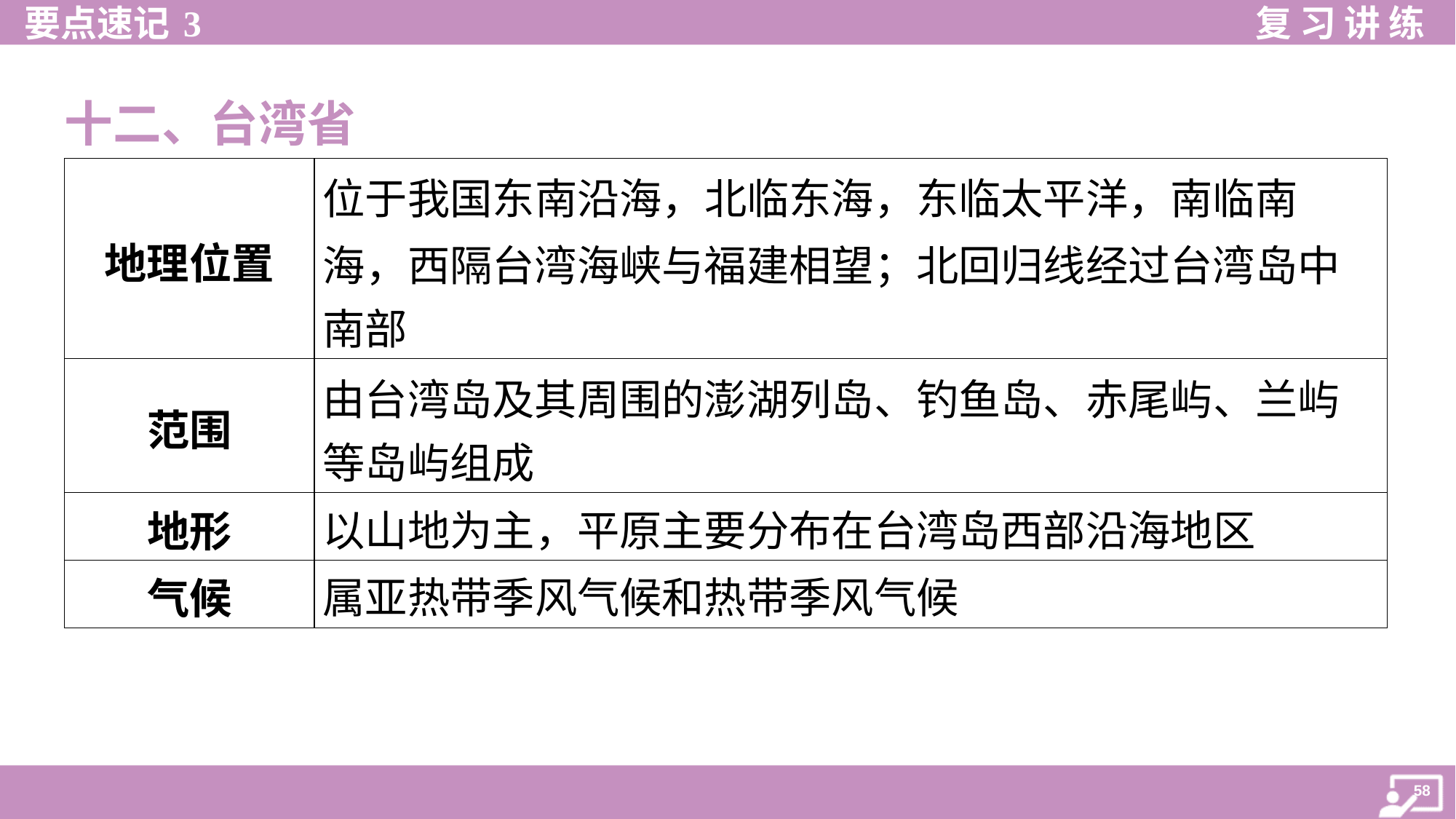

十二、台湾省
| 地理位置 | 位于我国东南沿海，北临东海，东临太平洋，南临南 海，西隔台湾海峡与福建相望；北回归线经过台湾岛中 南部 |
| --- | --- |
| 范围 | 由台湾岛及其周围的澎湖列岛、钓鱼岛、赤尾屿、兰屿 等岛屿组成 |
| 地形 | 以山地为主，平原主要分布在台湾岛西部沿海地区 |
| 气候 | 属亚热带季风气候和热带季风气候 |